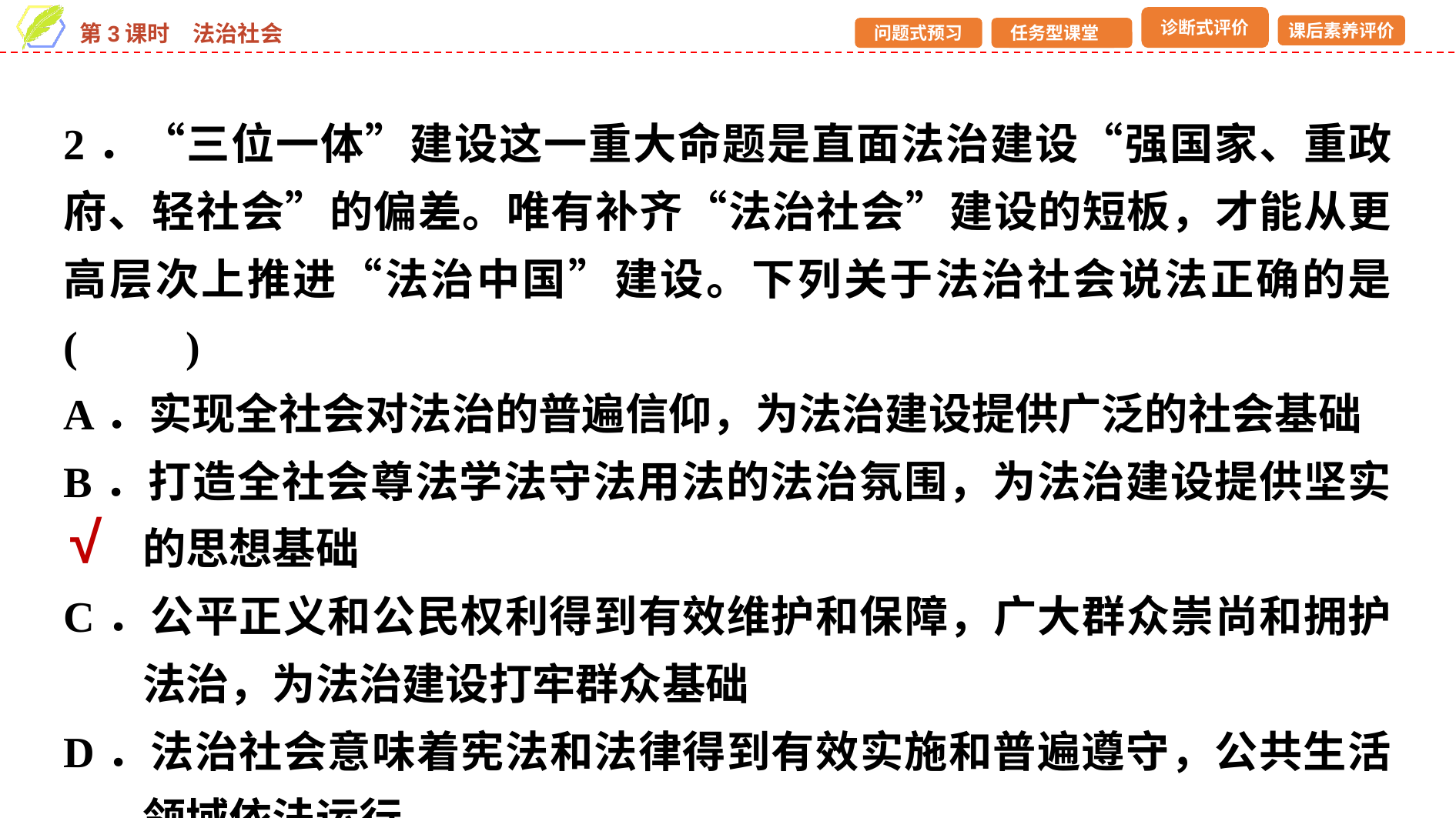

2．“三位一体”建设这一重大命题是直面法治建设“强国家、重政府、轻社会”的偏差。唯有补齐“法治社会”建设的短板，才能从更高层次上推进“法治中国”建设。下列关于法治社会说法正确的是 (　　)
A．实现全社会对法治的普遍信仰，为法治建设提供广泛的社会基础
B．打造全社会尊法学法守法用法的法治氛围，为法治建设提供坚实的思想基础
C．公平正义和公民权利得到有效维护和保障，广大群众崇尚和拥护法治，为法治建设打牢群众基础
D．法治社会意味着宪法和法律得到有效实施和普遍遵守，公共生活领域依法运行
√